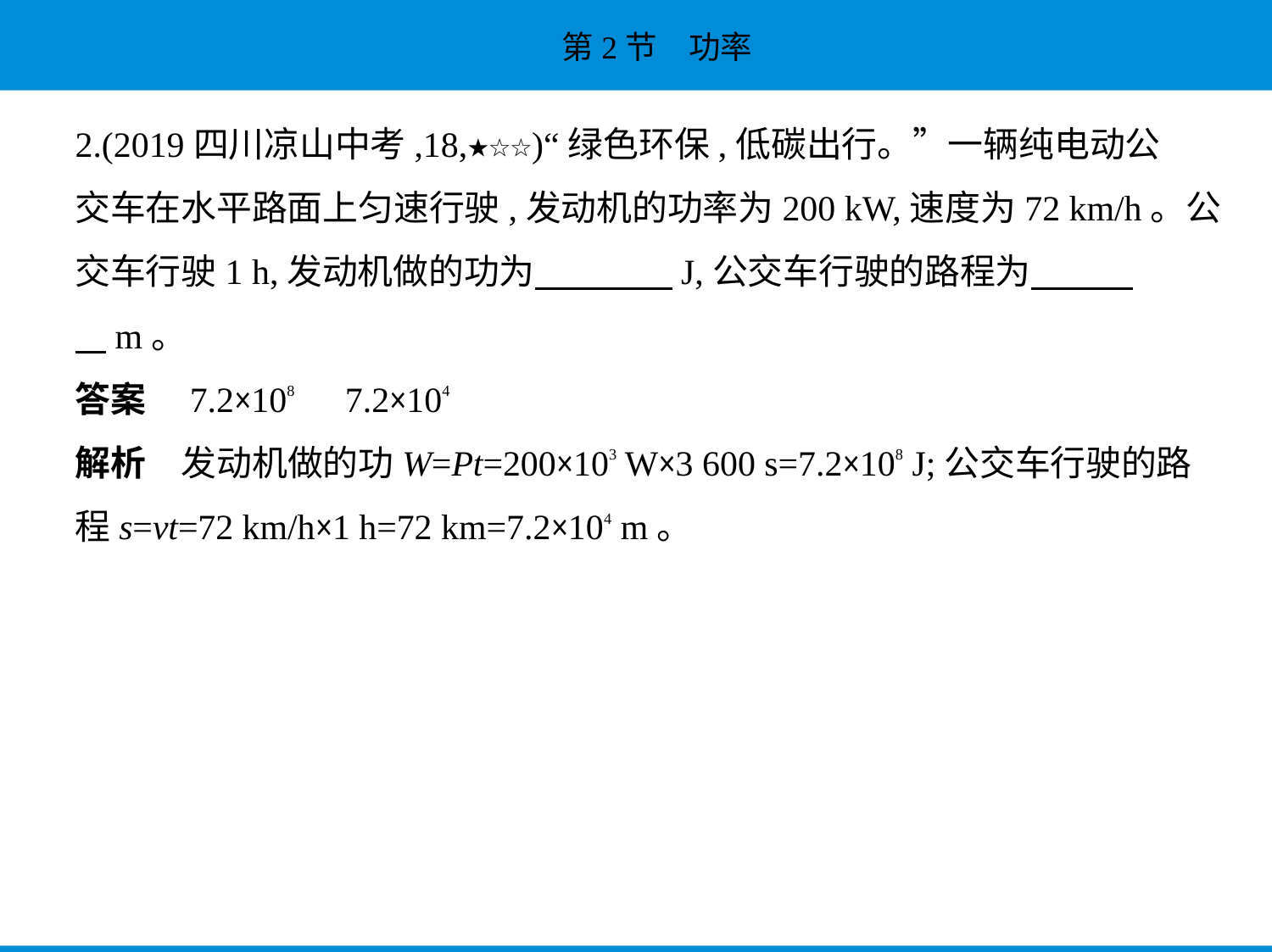

2.(2019四川凉山中考,18,★☆☆)“绿色环保,低碳出行。”一辆纯电动公
交车在水平路面上匀速行驶,发动机的功率为200 kW,速度为72 km/h。公
交车行驶1 h,发动机做的功为　　　    J,公交车行驶的路程为　　    
    m。
答案　7.2×108　7.2×104
解析　发动机做的功W=Pt=200×103 W×3 600 s=7.2×108 J;公交车行驶的路
程s=vt=72 km/h×1 h=72 km=7.2×104 m。